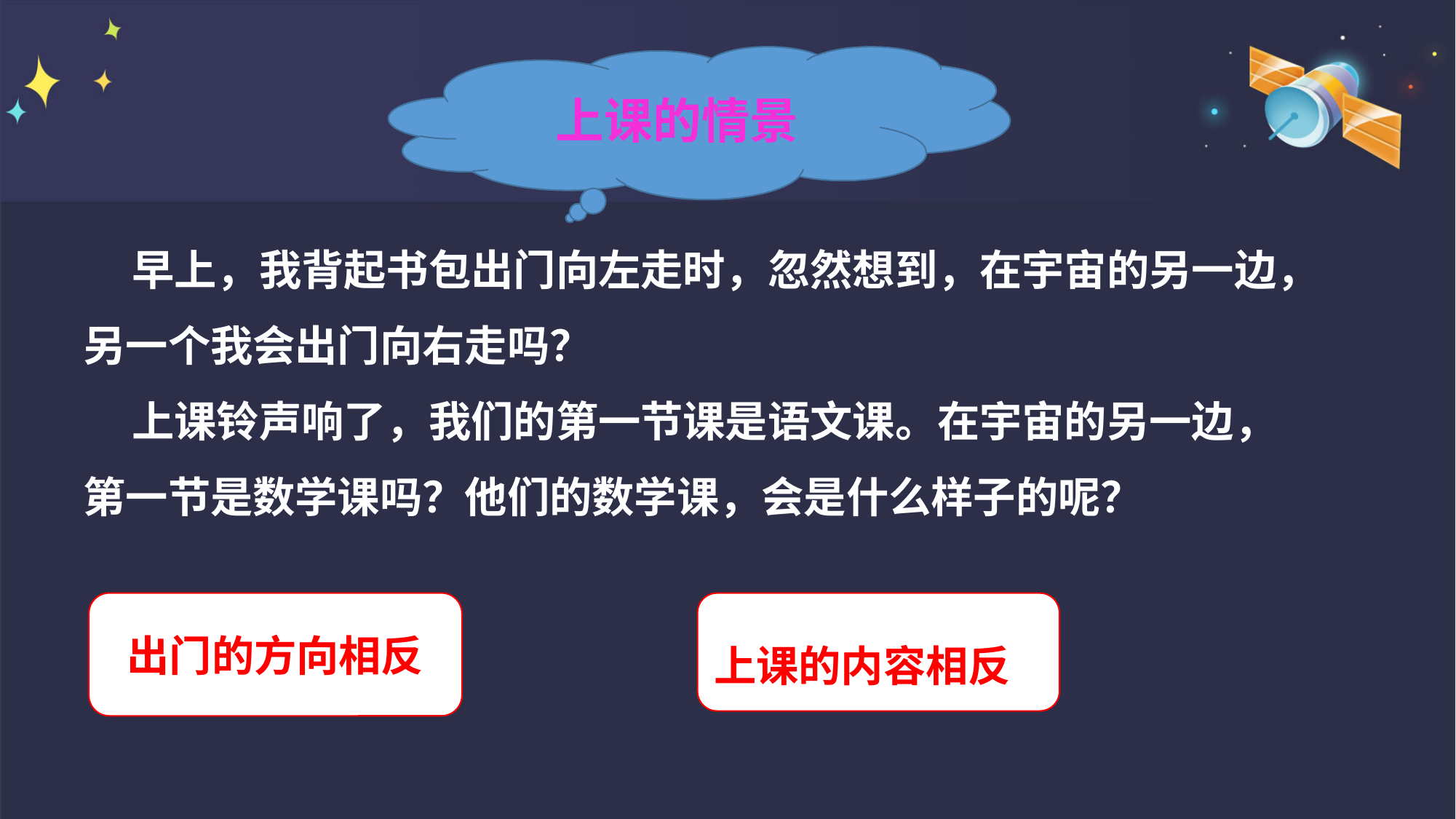

上课的情景
    早上，我背起书包出门向左走时，忽然想到，在宇宙的另一边，另一个我会出门向右走吗？
    上课铃声响了，我们的第一节课是语文课。在宇宙的另一边，第一节是数学课吗？他们的数学课，会是什么样子的呢？
出门的方向相反
上课的内容相反